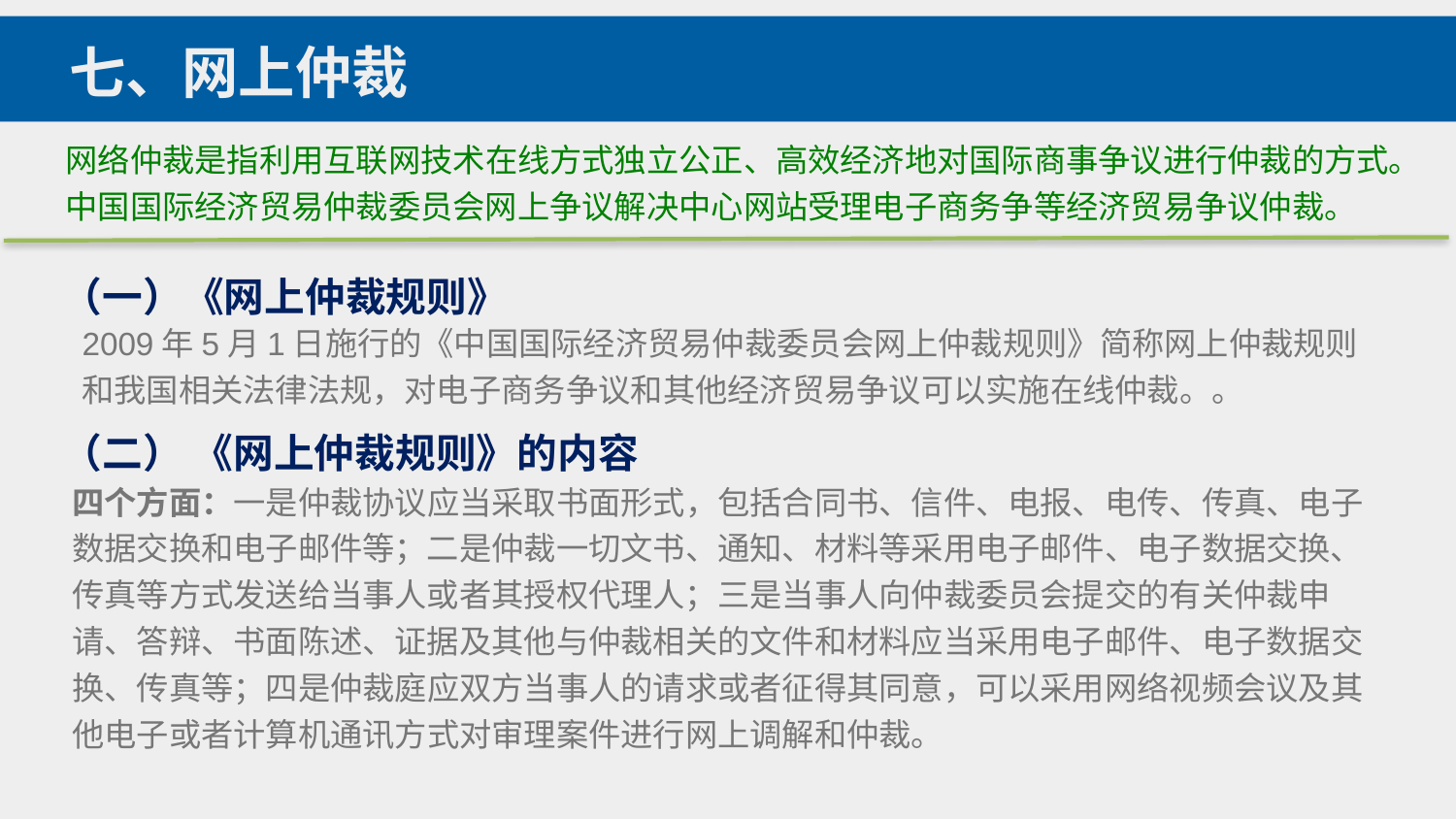

七、网上仲裁
网络仲裁是指利用互联网技术在线方式独立公正、高效经济地对国际商事争议进行仲裁的方式。
中国国际经济贸易仲裁委员会网上争议解决中心网站受理电子商务争等经济贸易争议仲裁。
（一）《网上仲裁规则》
2009年5月1日施行的《中国国际经济贸易仲裁委员会网上仲裁规则》简称网上仲裁规则和我国相关法律法规，对电子商务争议和其他经济贸易争议可以实施在线仲裁。。
（二） 《网上仲裁规则》的内容
四个方面：一是仲裁协议应当采取书面形式，包括合同书、信件、电报、电传、传真、电子数据交换和电子邮件等；二是仲裁一切文书、通知、材料等采用电子邮件、电子数据交换、传真等方式发送给当事人或者其授权代理人；三是当事人向仲裁委员会提交的有关仲裁申请、答辩、书面陈述、证据及其他与仲裁相关的文件和材料应当采用电子邮件、电子数据交换、传真等；四是仲裁庭应双方当事人的请求或者征得其同意，可以采用网络视频会议及其他电子或者计算机通讯方式对审理案件进行网上调解和仲裁。